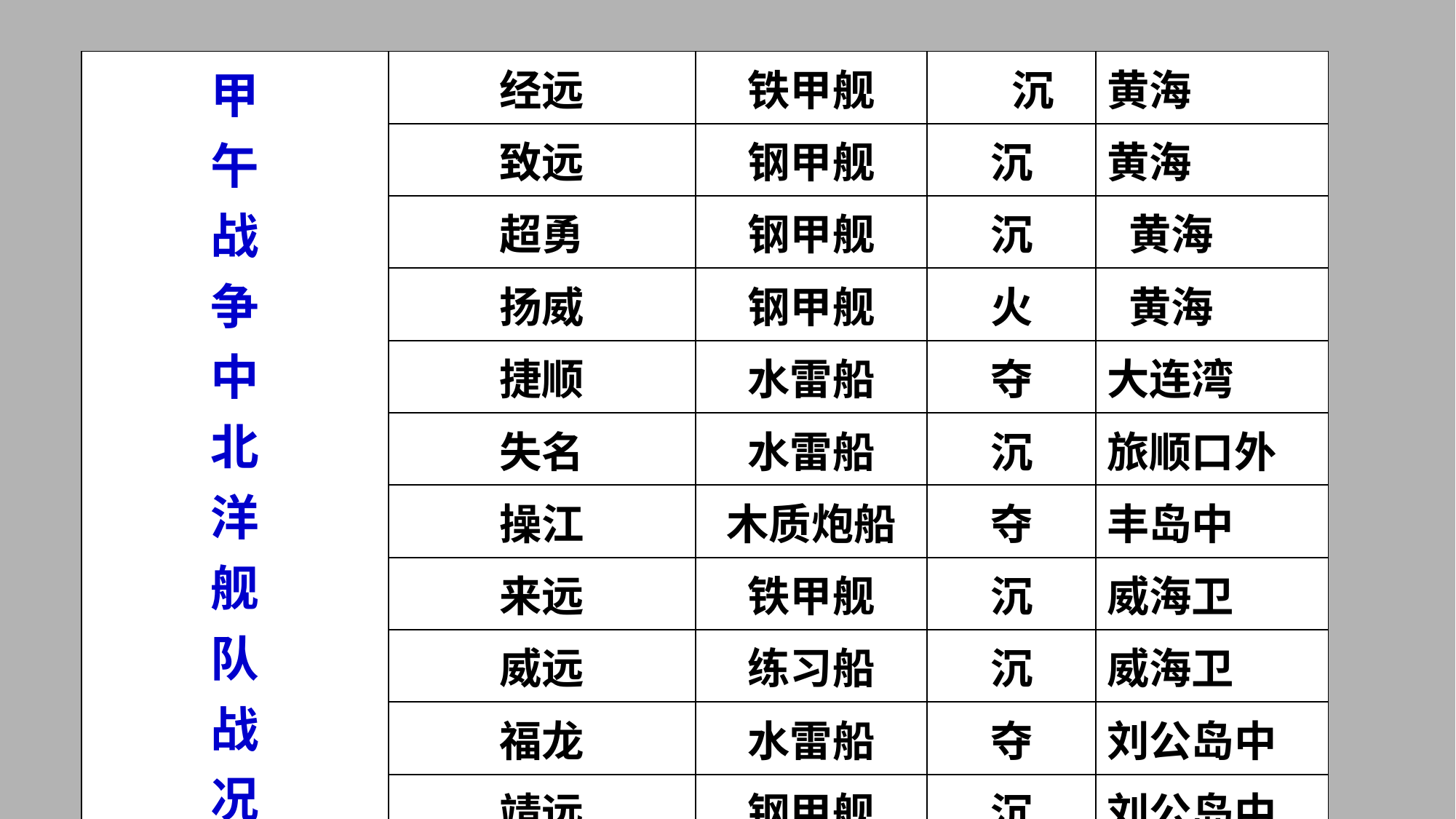

| 甲 午 战 争 中 北 洋 舰 队 战 况 | 经远 | 铁甲舰 | 沉沉 | 黄海 |
| --- | --- | --- | --- | --- |
|  | 致远 | 钢甲舰 | 沉 | 黄海 |
|  | 超勇 | 钢甲舰 | 沉 | 黄海 |
|  | 扬威 | 钢甲舰 | 火 | 黄海 |
|  | 捷顺 | 水雷船 | 夺 | 大连湾 |
|  | 失名 | 水雷船 | 沉 | 旅顺口外 |
|  | 操江 | 木质炮船 | 夺 | 丰岛中 |
|  | 来远 | 铁甲舰 | 沉 | 威海卫 |
|  | 威远 | 练习船 | 沉 | 威海卫 |
|  | 福龙 | 水雷船 | 夺 | 刘公岛中 |
|  | 靖远 | 钢甲舰 | 沉 | 刘公岛中 |